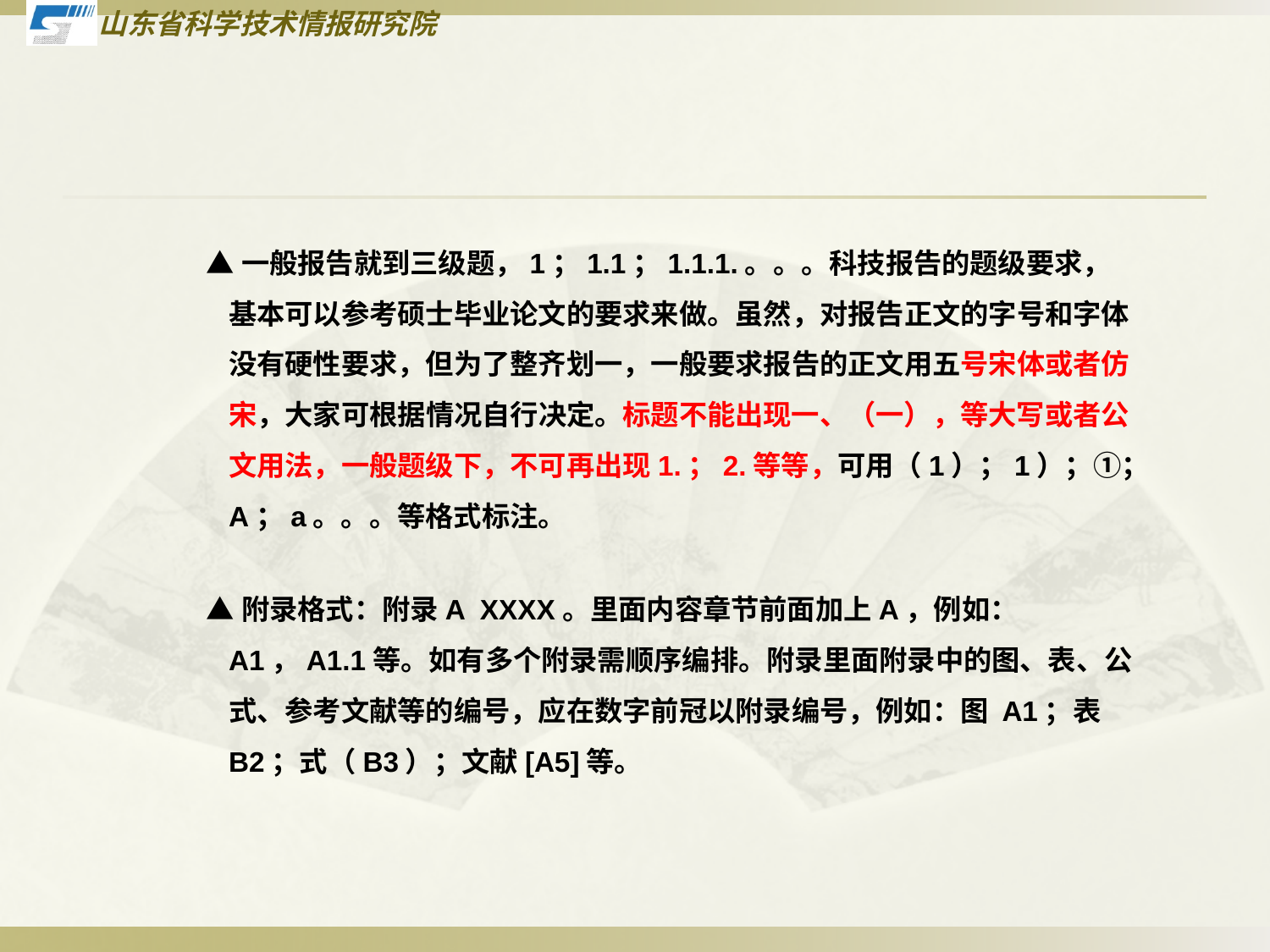

▲一般报告就到三级题，1；1.1；1.1.1.。。。科技报告的题级要求，基本可以参考硕士毕业论文的要求来做。虽然，对报告正文的字号和字体没有硬性要求，但为了整齐划一，一般要求报告的正文用五号宋体或者仿宋，大家可根据情况自行决定。标题不能出现一、（一），等大写或者公文用法，一般题级下，不可再出现1.；2.等等，可用（1）；1）；①；A；a。。。等格式标注。

    ▲附录格式：附录A  XXXX。里面内容章节前面加上A，例如：A1，A1.1等。如有多个附录需顺序编排。附录里面附录中的图、表、公式、参考文献等的编号，应在数字前冠以附录编号，例如：图 A1；表B2；式（B3）；文献[A5]等。